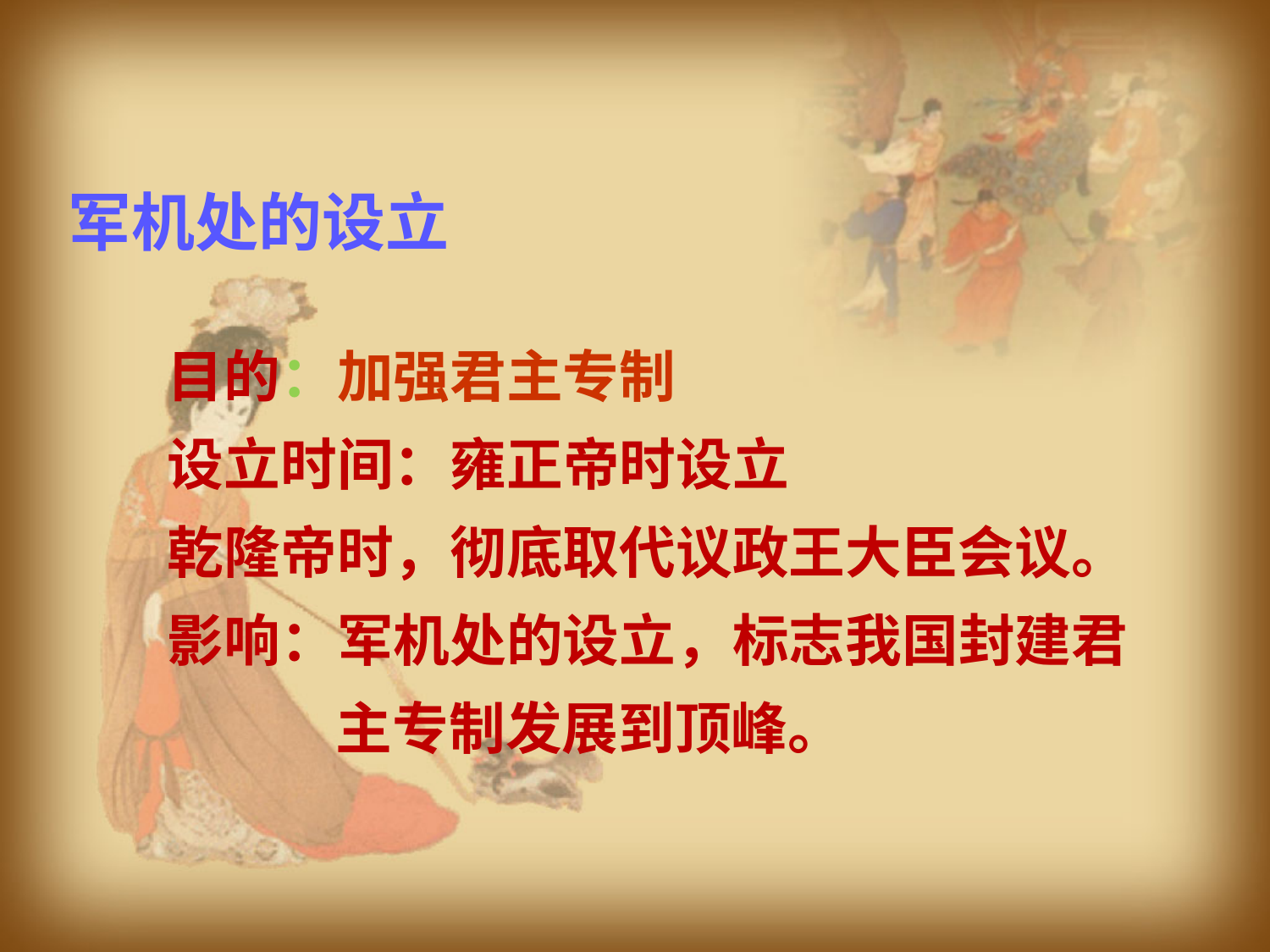

军机处的设立
目的：加强君主专制
设立时间：雍正帝时设立
乾隆帝时，彻底取代议政王大臣会议。
影响：军机处的设立，标志我国封建君
            主专制发展到顶峰。